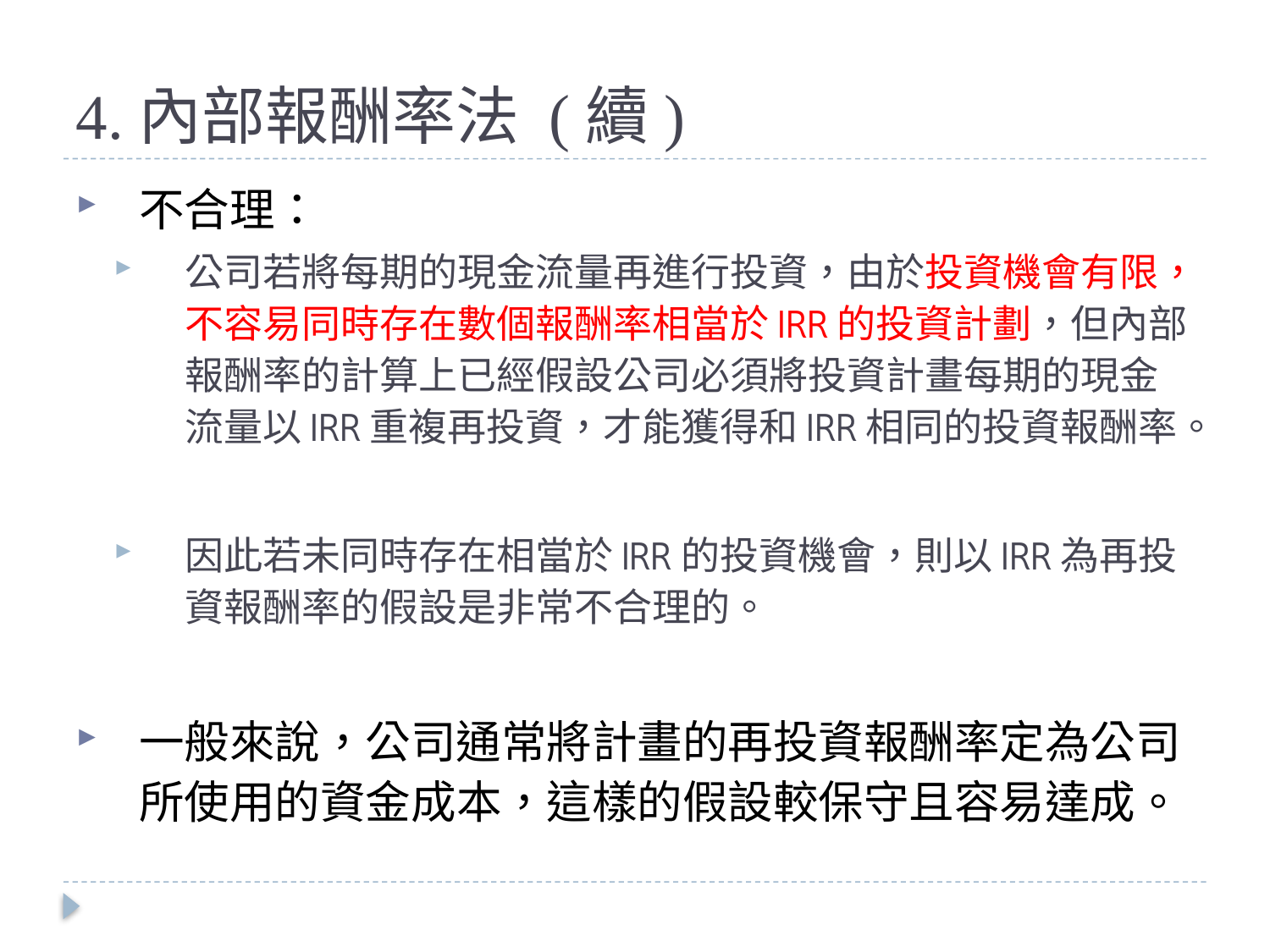

# 4.內部報酬率法 (續)
不合理：
公司若將每期的現金流量再進行投資，由於投資機會有限，不容易同時存在數個報酬率相當於IRR的投資計劃，但內部報酬率的計算上已經假設公司必須將投資計畫每期的現金流量以IRR重複再投資，才能獲得和IRR相同的投資報酬率。

因此若未同時存在相當於IRR的投資機會，則以IRR為再投資報酬率的假設是非常不合理的。

一般來說，公司通常將計畫的再投資報酬率定為公司所使用的資金成本，這樣的假設較保守且容易達成。